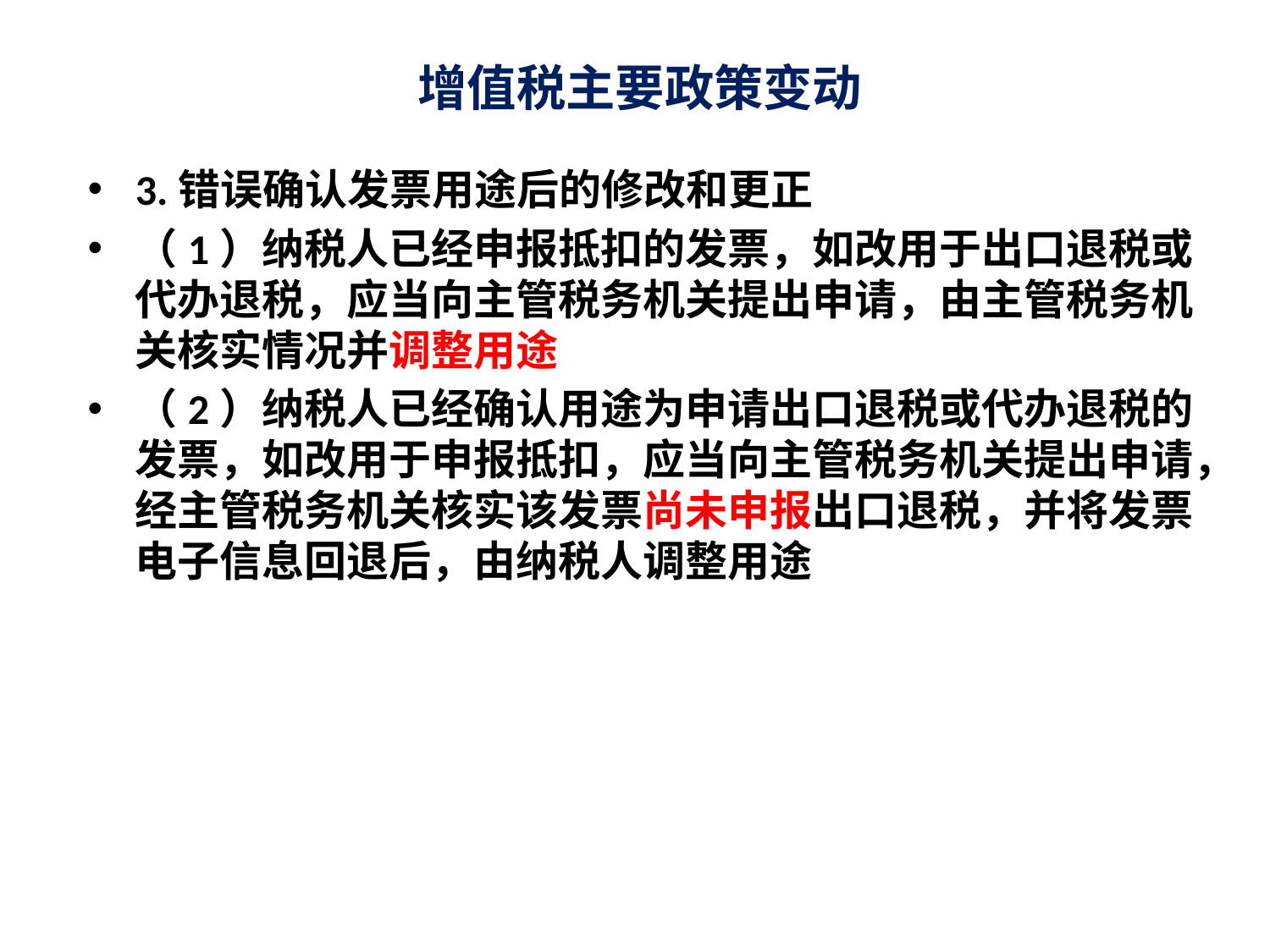

# 增值税主要政策变动
3.错误确认发票用途后的修改和更正
（1）纳税人已经申报抵扣的发票，如改用于出口退税或代办退税，应当向主管税务机关提出申请，由主管税务机关核实情况并调整用途
（2）纳税人已经确认用途为申请出口退税或代办退税的发票，如改用于申报抵扣，应当向主管税务机关提出申请，经主管税务机关核实该发票尚未申报出口退税，并将发票电子信息回退后，由纳税人调整用途